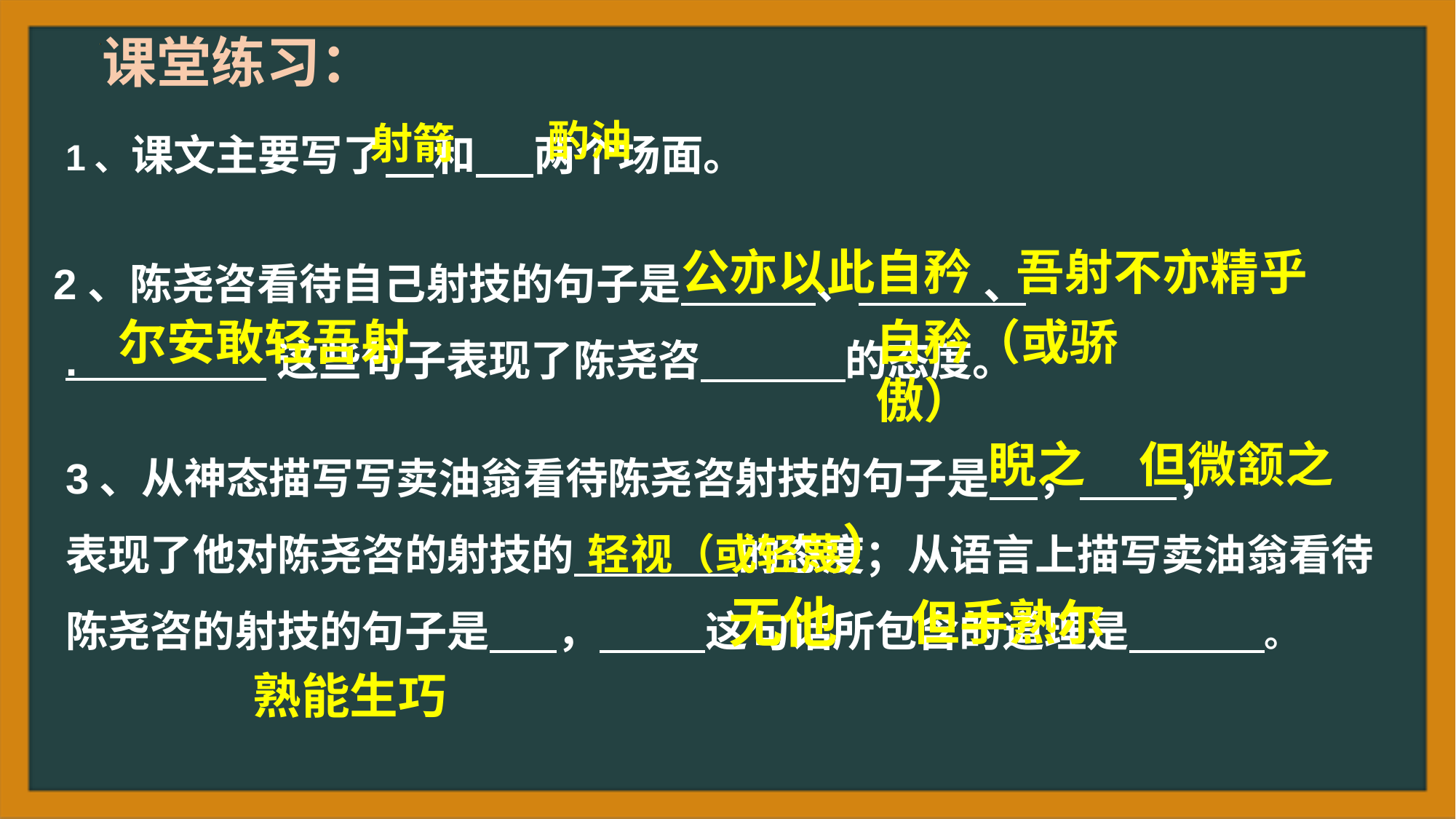

课堂练习：
酌油
射箭
1、课文主要写了     和      两个场面。
2、陈尧咨看待自己射技的句子是              、             、
 .                这些句子表现了陈尧咨               的态度。
公亦以此自矜
吾射不亦精乎
尔安敢轻吾射
自矜（或骄傲）
3、从神态描写写卖油翁看待陈尧咨射技的句子是     ，          ，
表现了他对陈尧咨的射技的                 的态度；从语言上描写卖油翁看待陈尧咨的射技的句子是       ，           这句话所包含的道理是              。
睨之
但微颔之
轻视（或轻蔑）
无他
但手熟尔

熟能生巧